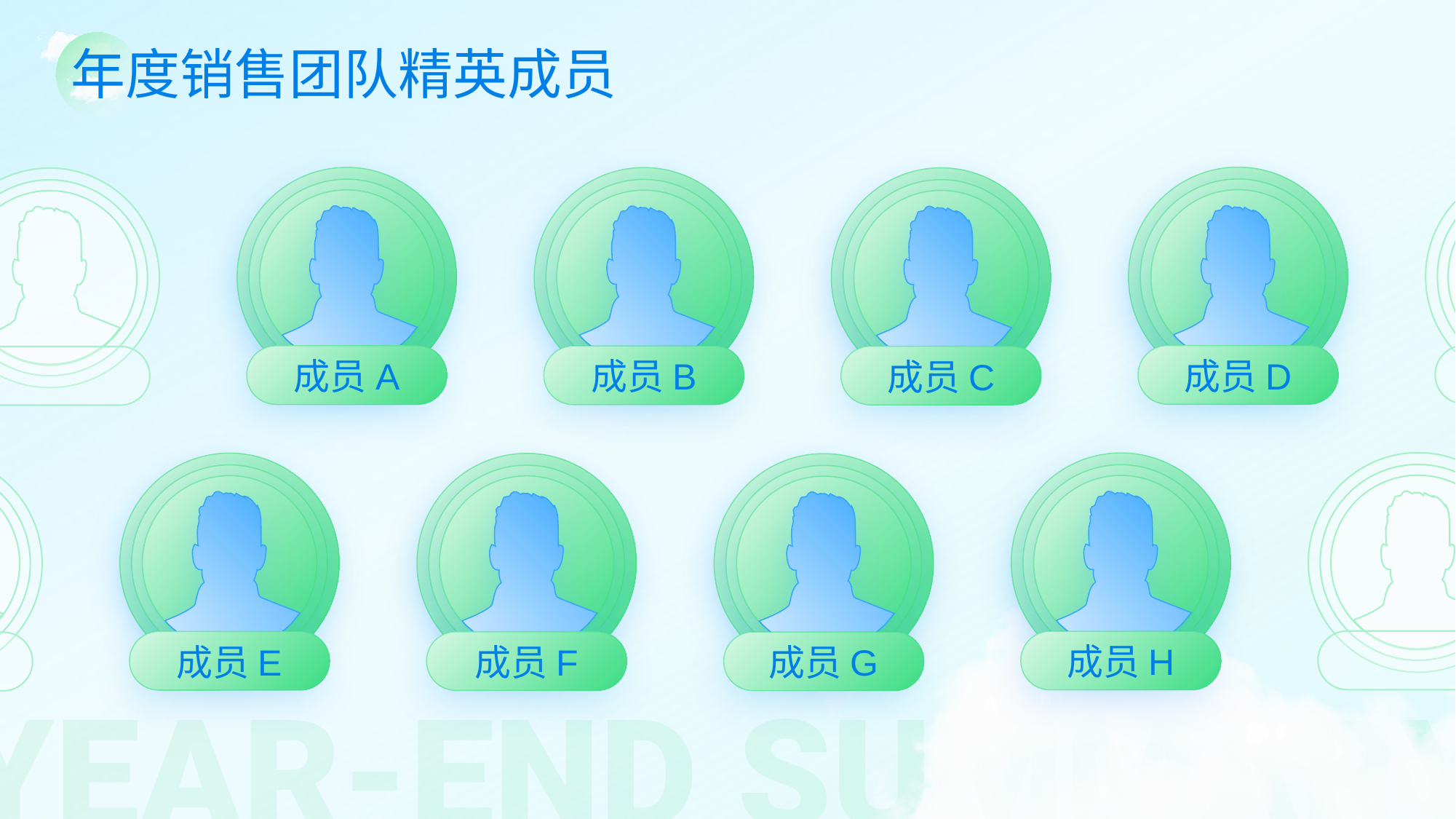

年度销售团队精英成员

成员D

成员A

成员B

成员C

成员H

成员E

成员F

成员G